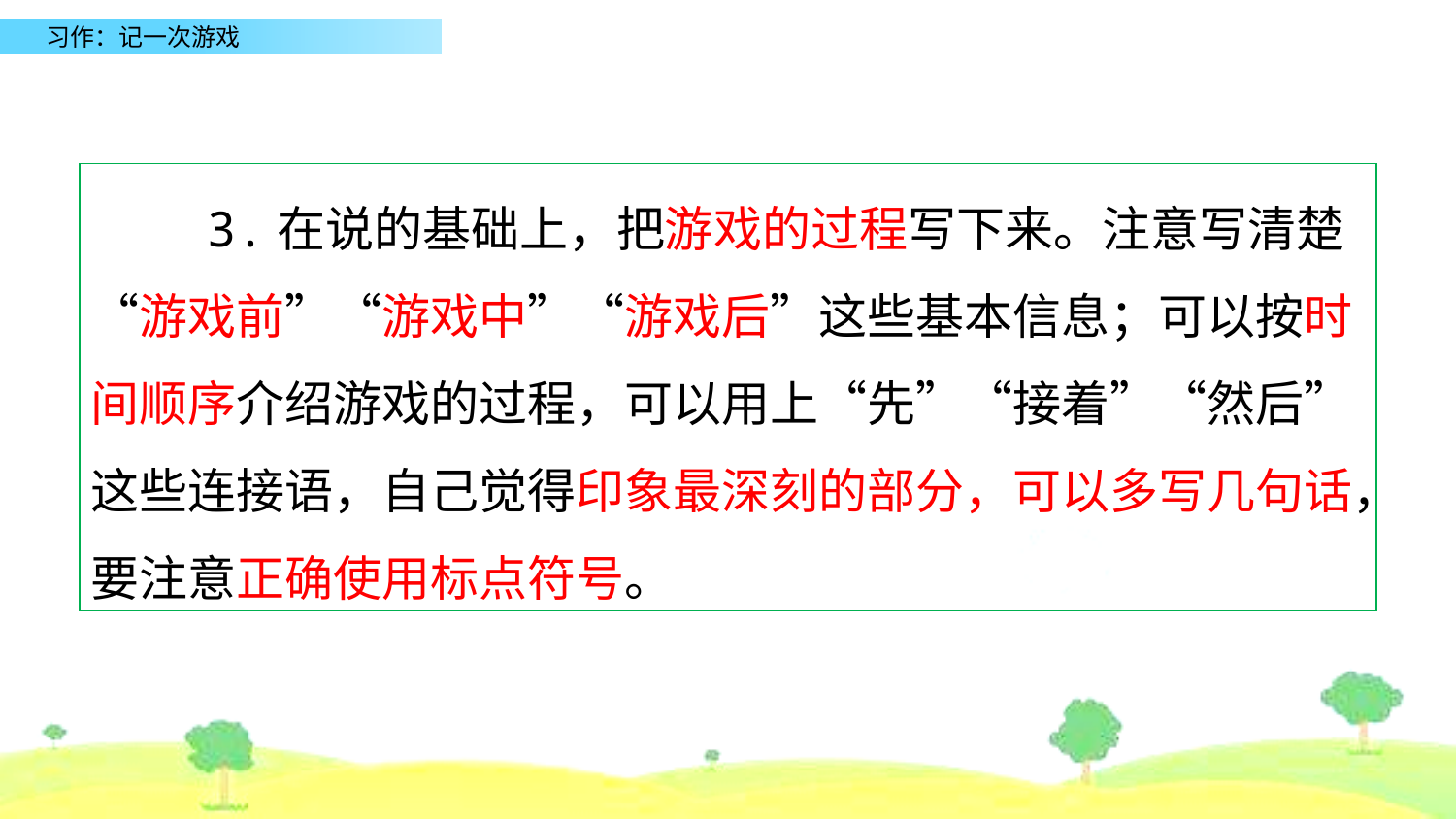

3.在说的基础上，把游戏的过程写下来。注意写清楚“游戏前”“游戏中”“游戏后”这些基本信息；可以按时间顺序介绍游戏的过程，可以用上“先”“接着”“然后”这些连接语，自己觉得印象最深刻的部分，可以多写几句话，要注意正确使用标点符号。